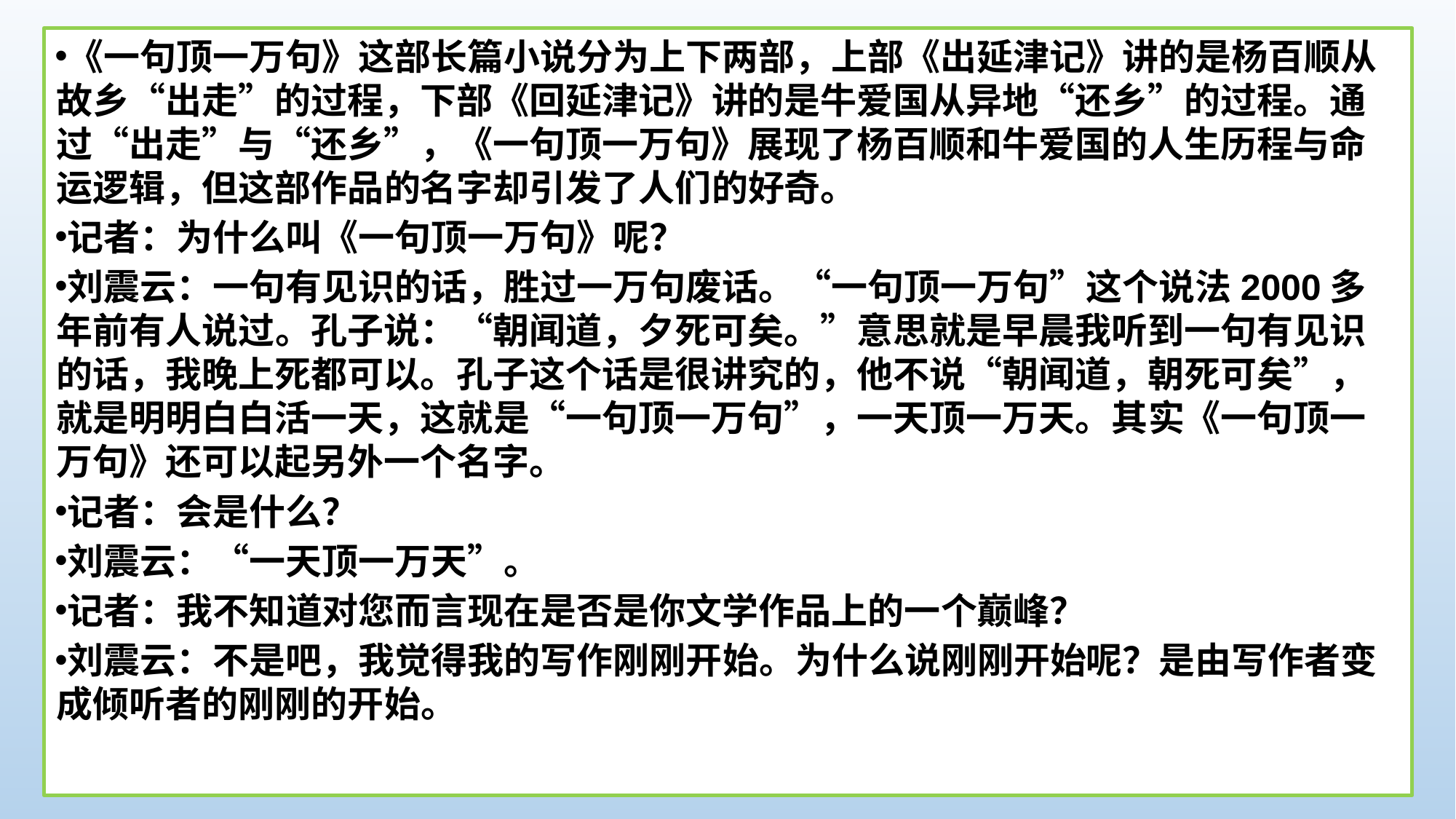

《一句顶一万句》这部长篇小说分为上下两部，上部《出延津记》讲的是杨百顺从故乡“出走”的过程，下部《回延津记》讲的是牛爱国从异地“还乡”的过程。通过“出走”与“还乡”，《一句顶一万句》展现了杨百顺和牛爱国的人生历程与命运逻辑，但这部作品的名字却引发了人们的好奇。
记者：为什么叫《一句顶一万句》呢？
刘震云：一句有见识的话，胜过一万句废话。“一句顶一万句”这个说法2000多年前有人说过。孔子说：“朝闻道，夕死可矣。”意思就是早晨我听到一句有见识的话，我晚上死都可以。孔子这个话是很讲究的，他不说“朝闻道，朝死可矣”，就是明明白白活一天，这就是“一句顶一万句”，一天顶一万天。其实《一句顶一万句》还可以起另外一个名字。
记者：会是什么？
刘震云：“一天顶一万天”。
记者：我不知道对您而言现在是否是你文学作品上的一个巅峰？
刘震云：不是吧，我觉得我的写作刚刚开始。为什么说刚刚开始呢？是由写作者变成倾听者的刚刚的开始。